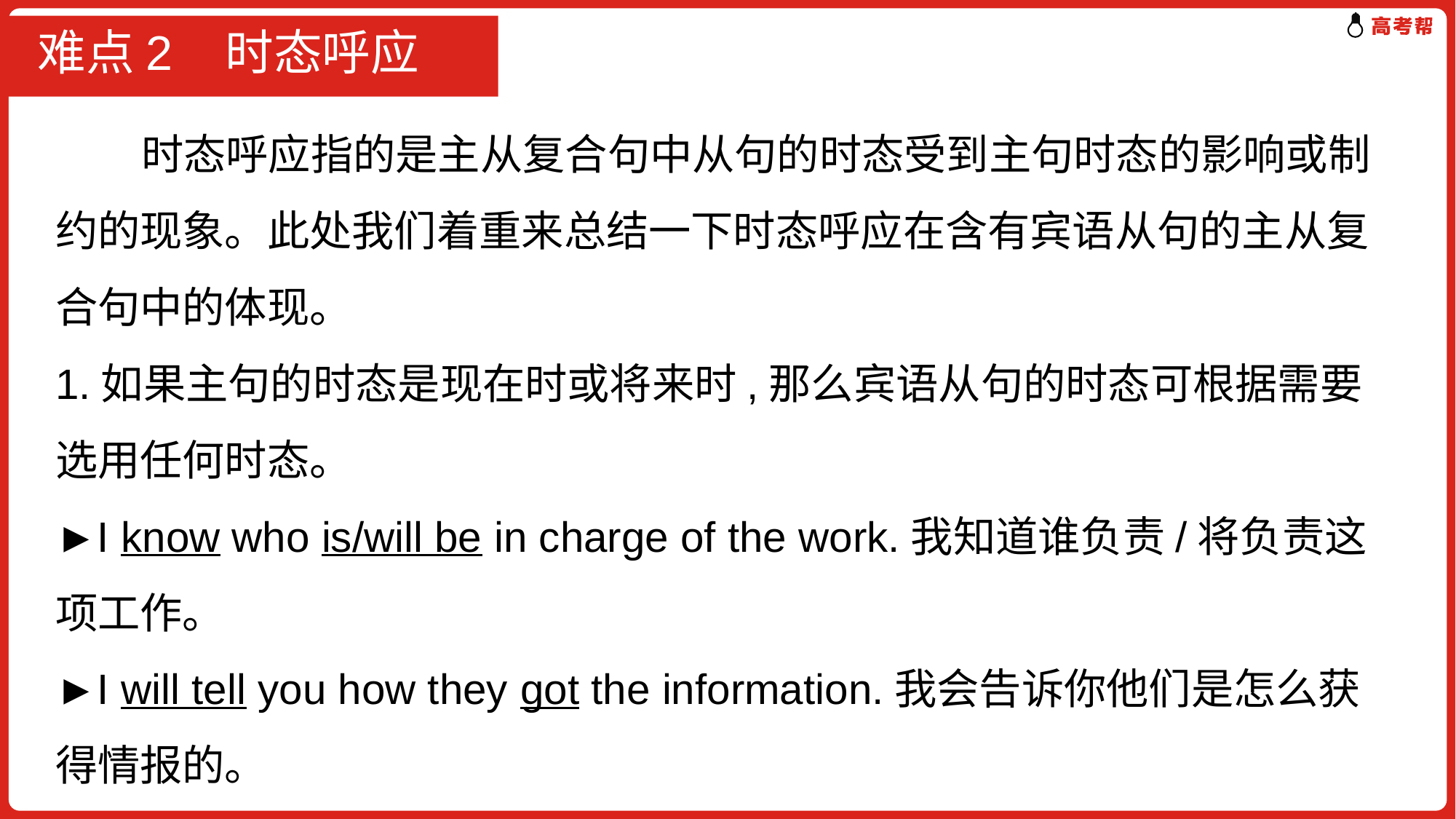

# 难点2   时态呼应
        时态呼应指的是主从复合句中从句的时态受到主句时态的影响或制约的现象。此处我们着重来总结一下时态呼应在含有宾语从句的主从复合句中的体现。
1.如果主句的时态是现在时或将来时,那么宾语从句的时态可根据需要选用任何时态。
►I know who is/will be in charge of the work.我知道谁负责/将负责这项工作。
►I will tell you how they got the information.我会告诉你他们是怎么获得情报的。